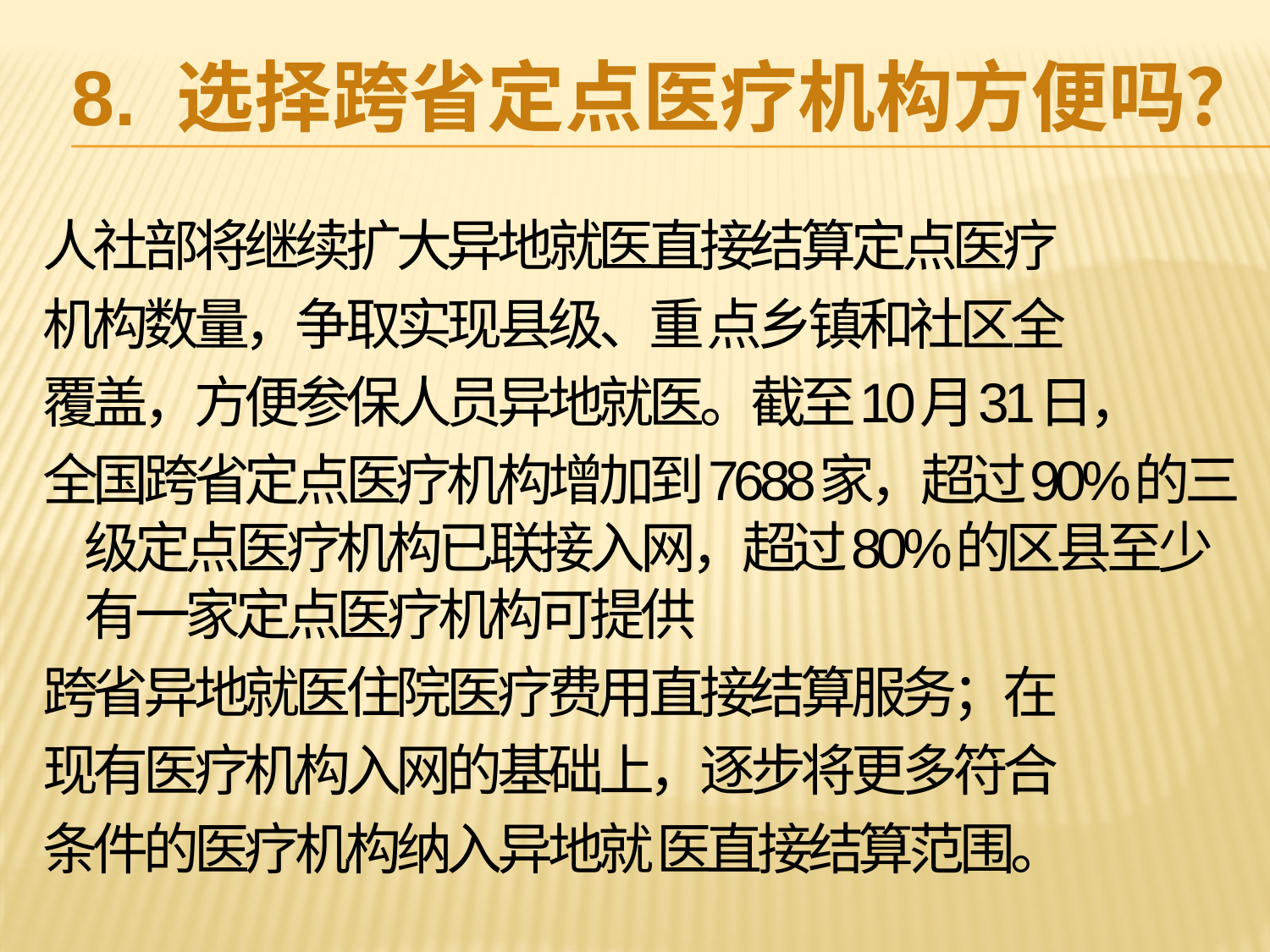

# 8. 选择跨省定点医疗机构方便吗？

人社部将继续扩大异地就医直接结算定点医疗
机构数量，争取实现县级、重 点乡镇和社区全
覆盖，方便参保人员异地就医。截至10月31日，
全国跨省定点医疗机构增加到7688家，超过90%的三级定点医疗机构已联接入网，超过80%的区县至少有一家定点医疗机构可提供
跨省异地就医住院医疗费用直接结算服务；在
现有医疗机构入网的基础上，逐步将更多符合
条件的医疗机构纳入异地就 医直接结算范围。